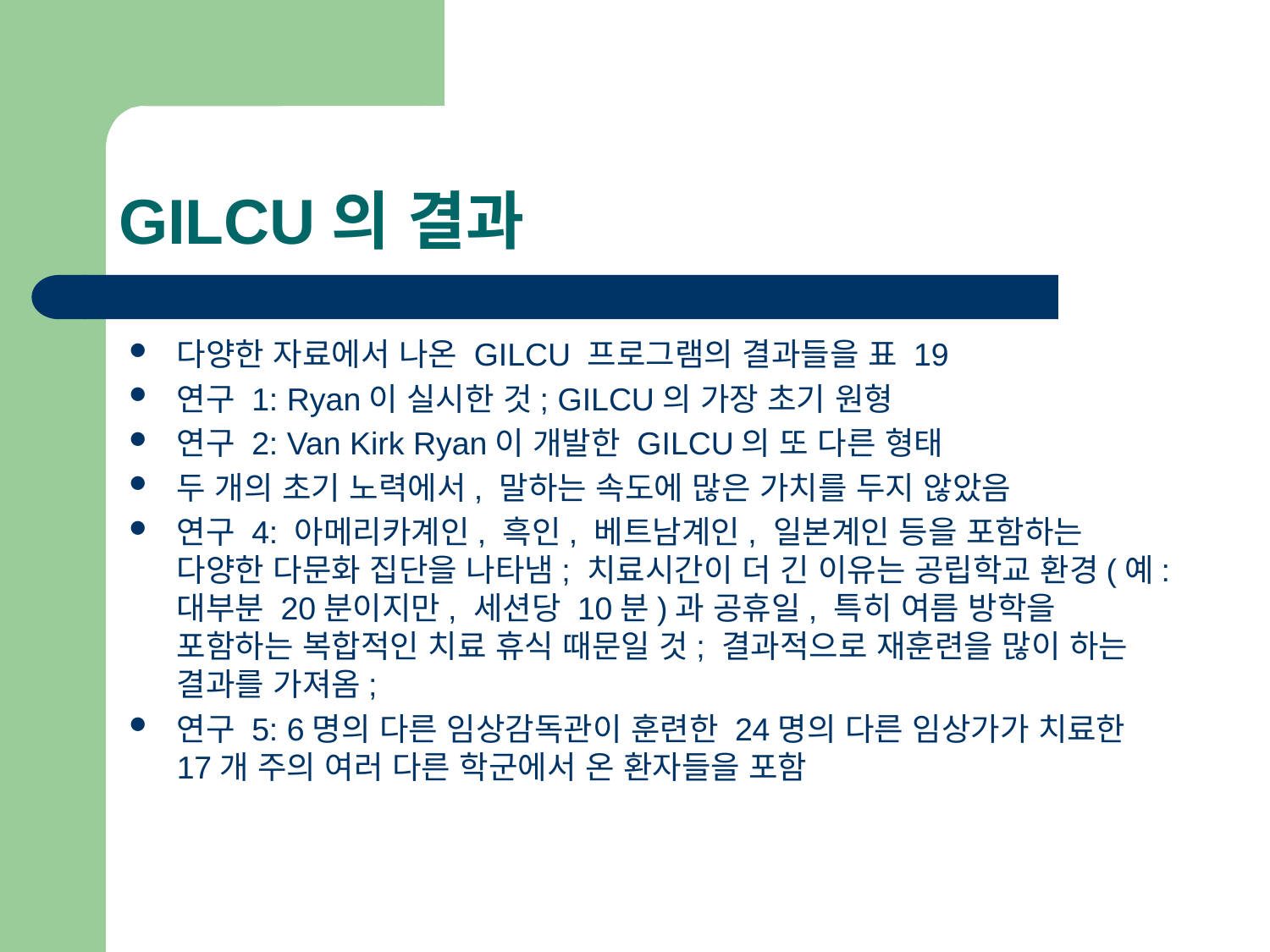

# GILCU의 결과
다양한 자료에서 나온 GILCU 프로그램의 결과들을 표 19
연구 1: Ryan이 실시한 것; GILCU의 가장 초기 원형
연구 2: Van Kirk Ryan이 개발한 GILCU의 또 다른 형태
두 개의 초기 노력에서, 말하는 속도에 많은 가치를 두지 않았음
연구 4: 아메리카계인, 흑인, 베트남계인, 일본계인 등을 포함하는 다양한 다문화 집단을 나타냄; 치료시간이 더 긴 이유는 공립학교 환경(예: 대부분 20분이지만, 세션당 10분)과 공휴일, 특히 여름 방학을 포함하는 복합적인 치료 휴식 때문일 것; 결과적으로 재훈련을 많이 하는 결과를 가져옴;
연구 5: 6명의 다른 임상감독관이 훈련한 24명의 다른 임상가가 치료한 17개 주의 여러 다른 학군에서 온 환자들을 포함